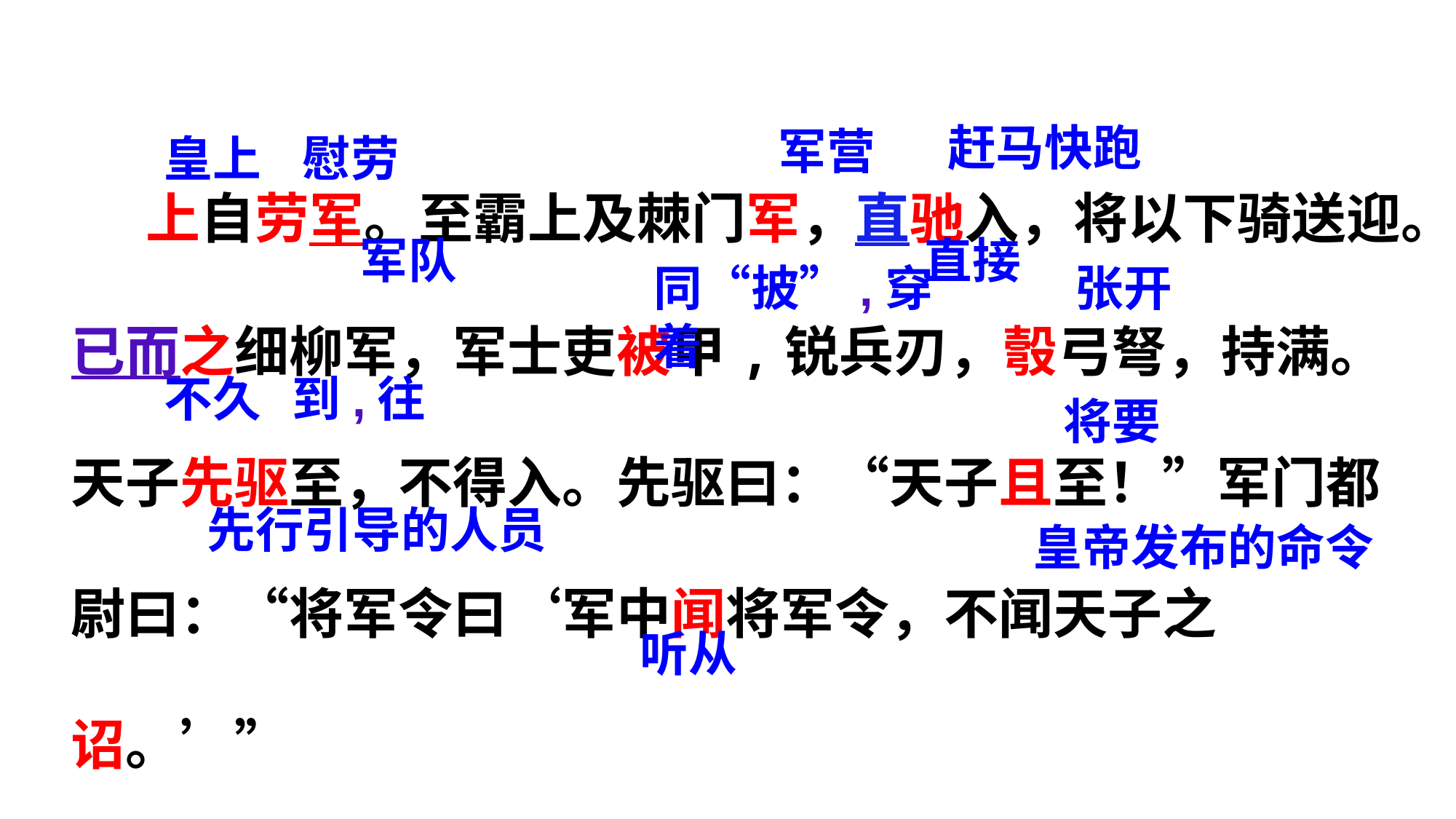

上自劳军。至霸上及棘门军，直驰入，将以下骑送迎。已而之细柳军，军士吏被甲,锐兵刃，彀弓弩，持满。天子先驱至，不得入。先驱曰：“天子且至！”军门都尉曰：“将军令曰‘军中闻将军令，不闻天子之诏。’”
赶马快跑
军营
皇上

慰劳

军队
直接
同“披”,穿着
张开
不久
到,往
将要
先行引导的人员
皇帝发布的命令
听从